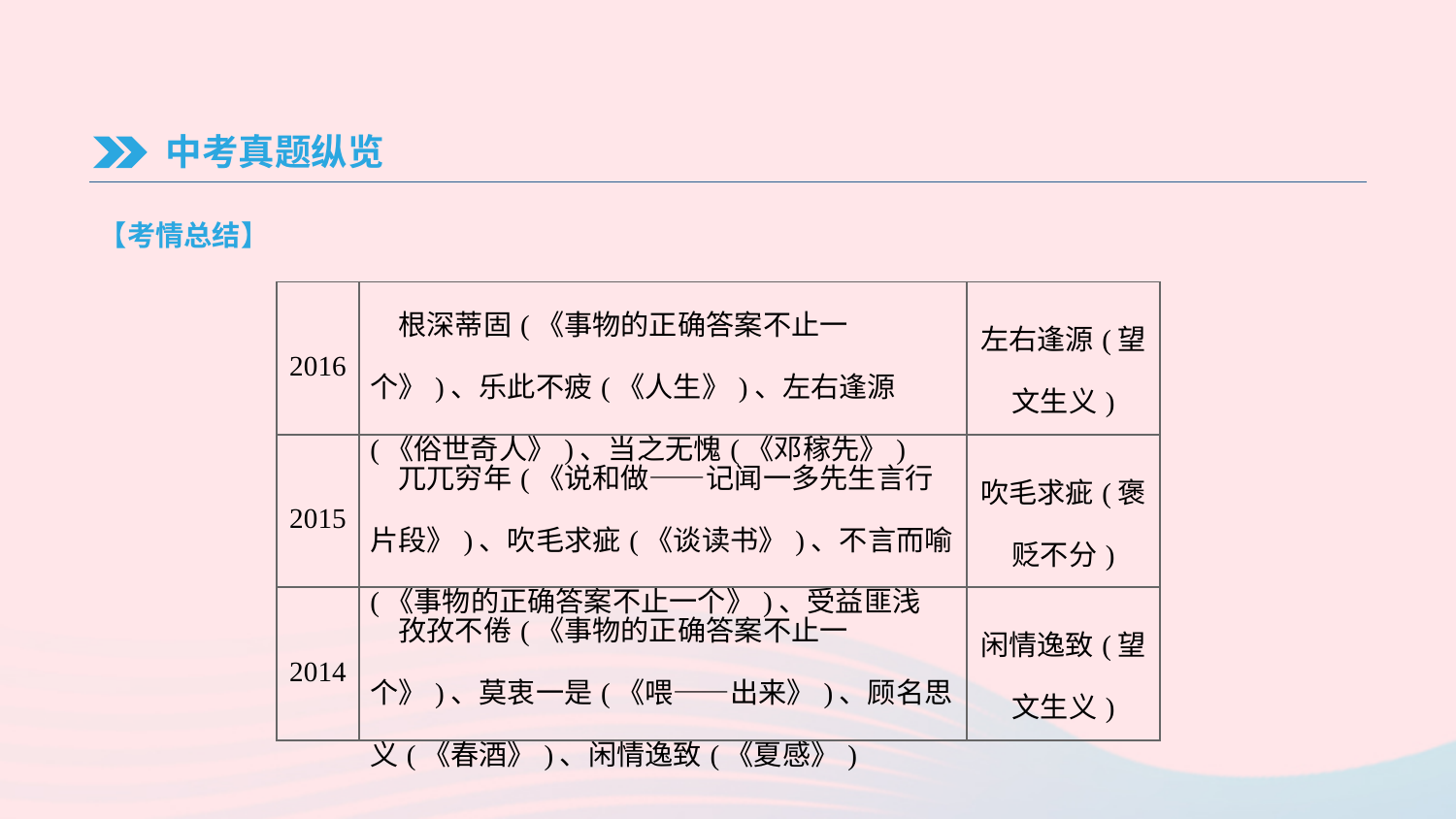

中考真题纵览

【考情总结】
| 2016 | 根深蒂固(《事物的正确答案不止一个》)、乐此不疲(《人生》)、左右逢源(《俗世奇人》)、当之无愧(《邓稼先》) | 左右逢源(望文生义) |
| --- | --- | --- |
| 2015 | 兀兀穷年(《说和做——记闻一多先生言行片段》)、吹毛求疵(《谈读书》)、不言而喻(《事物的正确答案不止一个》)、受益匪浅 | 吹毛求疵(褒贬不分) |
| 2014 | 孜孜不倦(《事物的正确答案不止一个》)、莫衷一是(《喂——出来》)、顾名思义(《春酒》)、闲情逸致(《夏感》) | 闲情逸致(望文生义) |